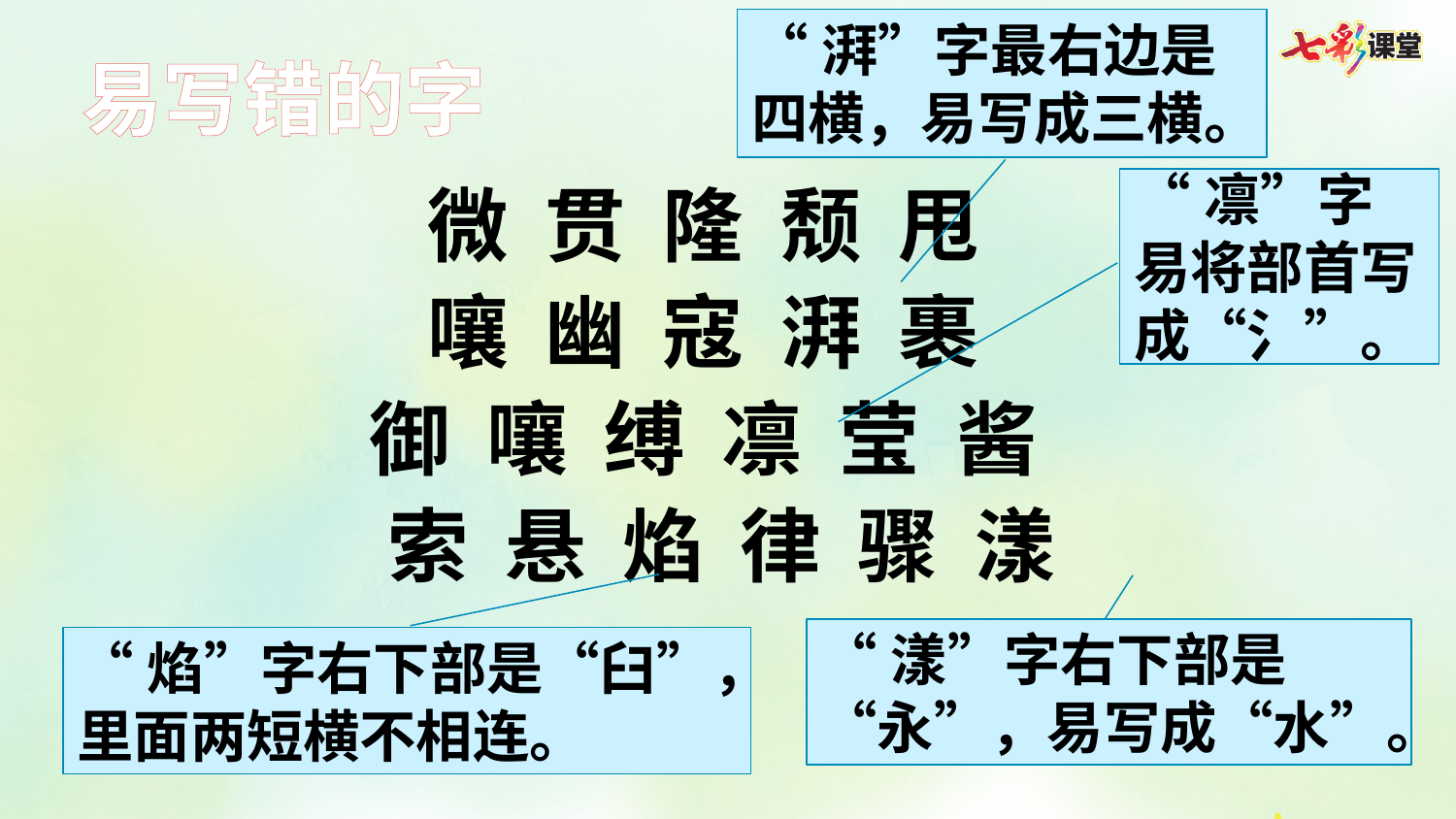

“湃”字最右边是四横，易写成三横。
易写错的字
微  贯  隆  颓  甩
嚷  幽  寇  湃  裹
御  嚷  缚  凛  莹  酱
索  悬  焰  律  骤  漾
“凛”字易将部首写成“氵”。
“漾”字右下部是“永”，易写成“水”。
“焰”字右下部是“臼”，里面两短横不相连。